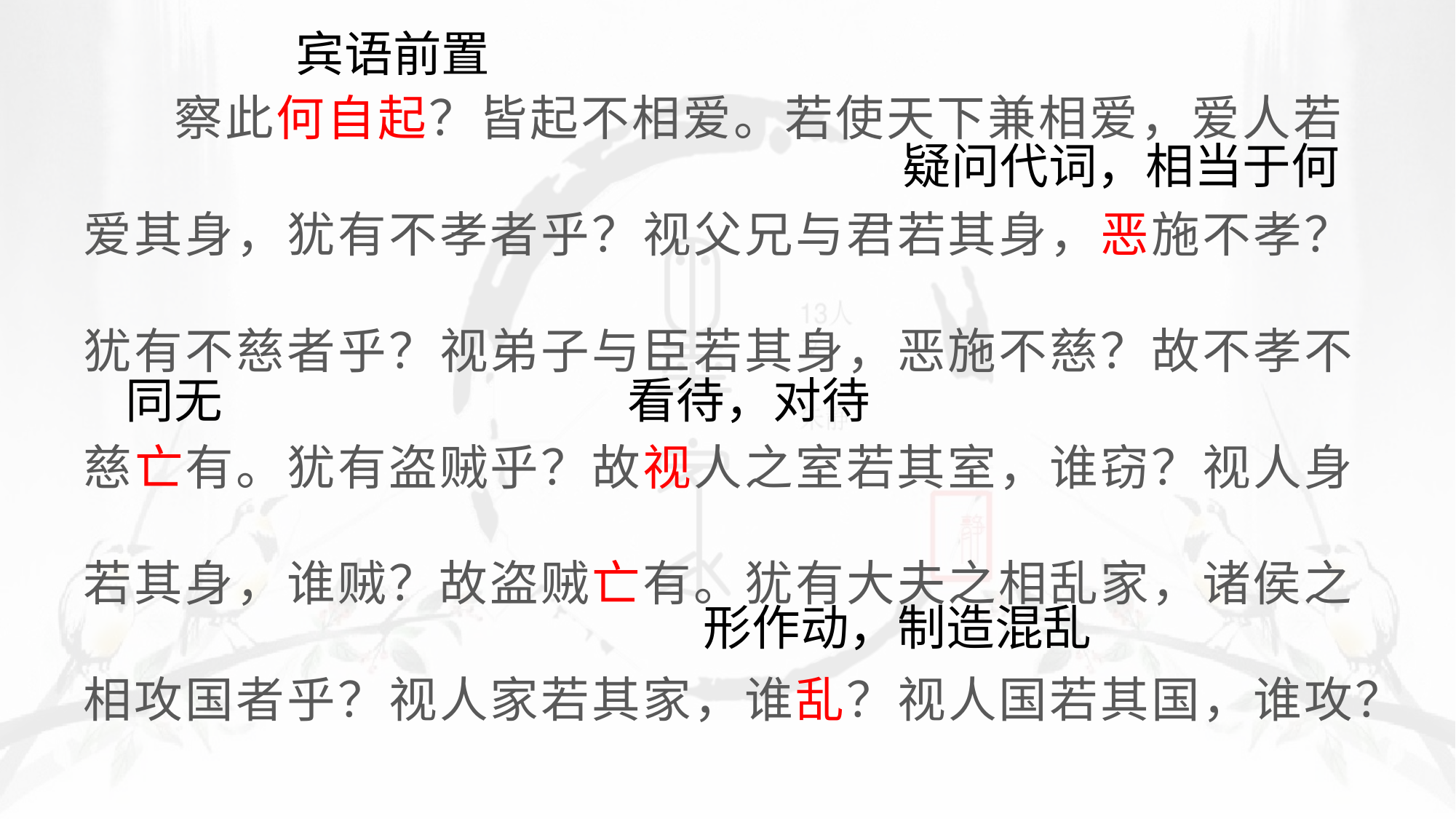

宾语前置
      察此何自起？皆起不相爱。若使天下兼相爱，爱人若爱其身，犹有不孝者乎？视父兄与君若其身，恶施不孝？犹有不慈者乎？视弟子与臣若其身，恶施不慈？故不孝不慈亡有。犹有盗贼乎？故视人之室若其室，谁窃？视人身若其身，谁贼？故盗贼亡有。犹有大夫之相乱家，诸侯之相攻国者乎？视人家若其家，谁乱？视人国若其国，谁攻？
疑问代词，相当于何
同无
看待，对待
形作动，制造混乱